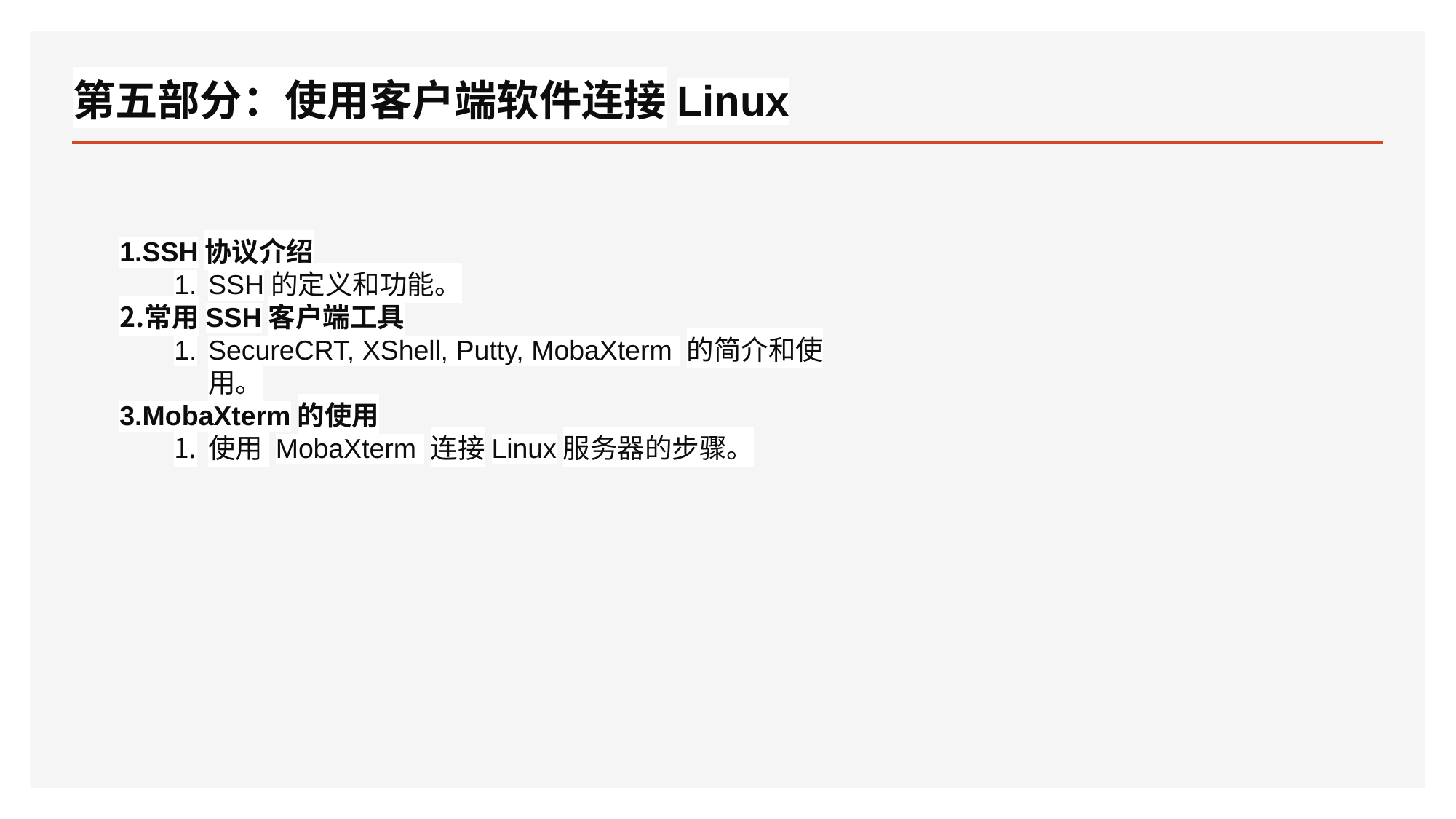

# 第五部分：使用客户端软件连接Linux
SSH协议介绍
SSH的定义和功能。
常用SSH客户端工具
SecureCRT, XShell, Putty, MobaXterm 的简介和使用。
MobaXterm的使用
使用 MobaXterm 连接Linux服务器的步骤。